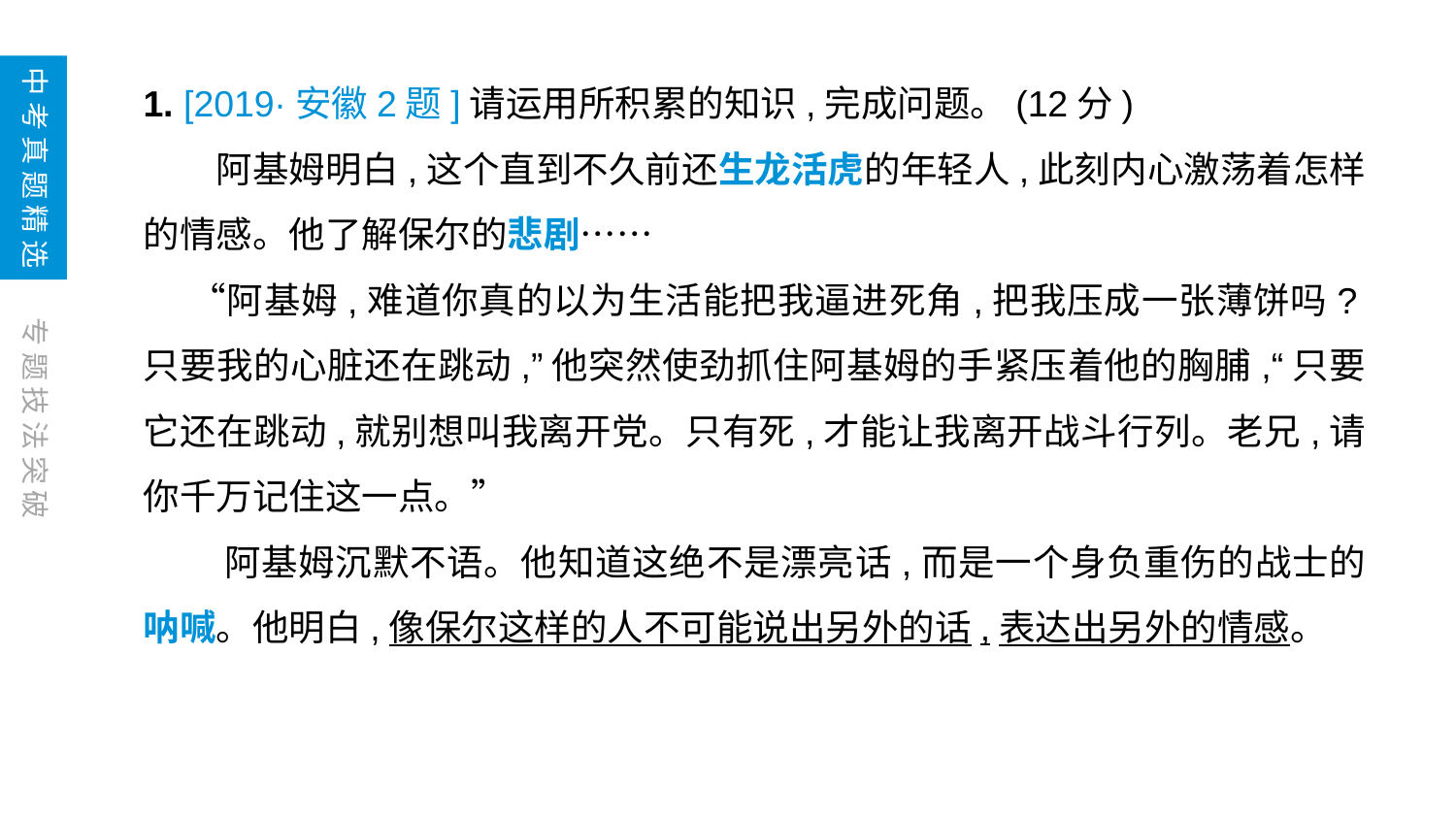

1. [2019·安徽2题]请运用所积累的知识,完成问题。(12分)
　　阿基姆明白,这个直到不久前还生龙活虎的年轻人,此刻内心激荡着怎样的情感。他了解保尔的悲剧……
　 “阿基姆,难道你真的以为生活能把我逼进死角,把我压成一张薄饼吗?只要我的心脏还在跳动,”他突然使劲抓住阿基姆的手紧压着他的胸脯,“只要它还在跳动,就别想叫我离开党。只有死,才能让我离开战斗行列。老兄,请你千万记住这一点。”
        阿基姆沉默不语。他知道这绝不是漂亮话,而是一个身负重伤的战士的呐喊。他明白,像保尔这样的人不可能说出另外的话,表达出另外的情感。

中考真题精选
专题技法突破